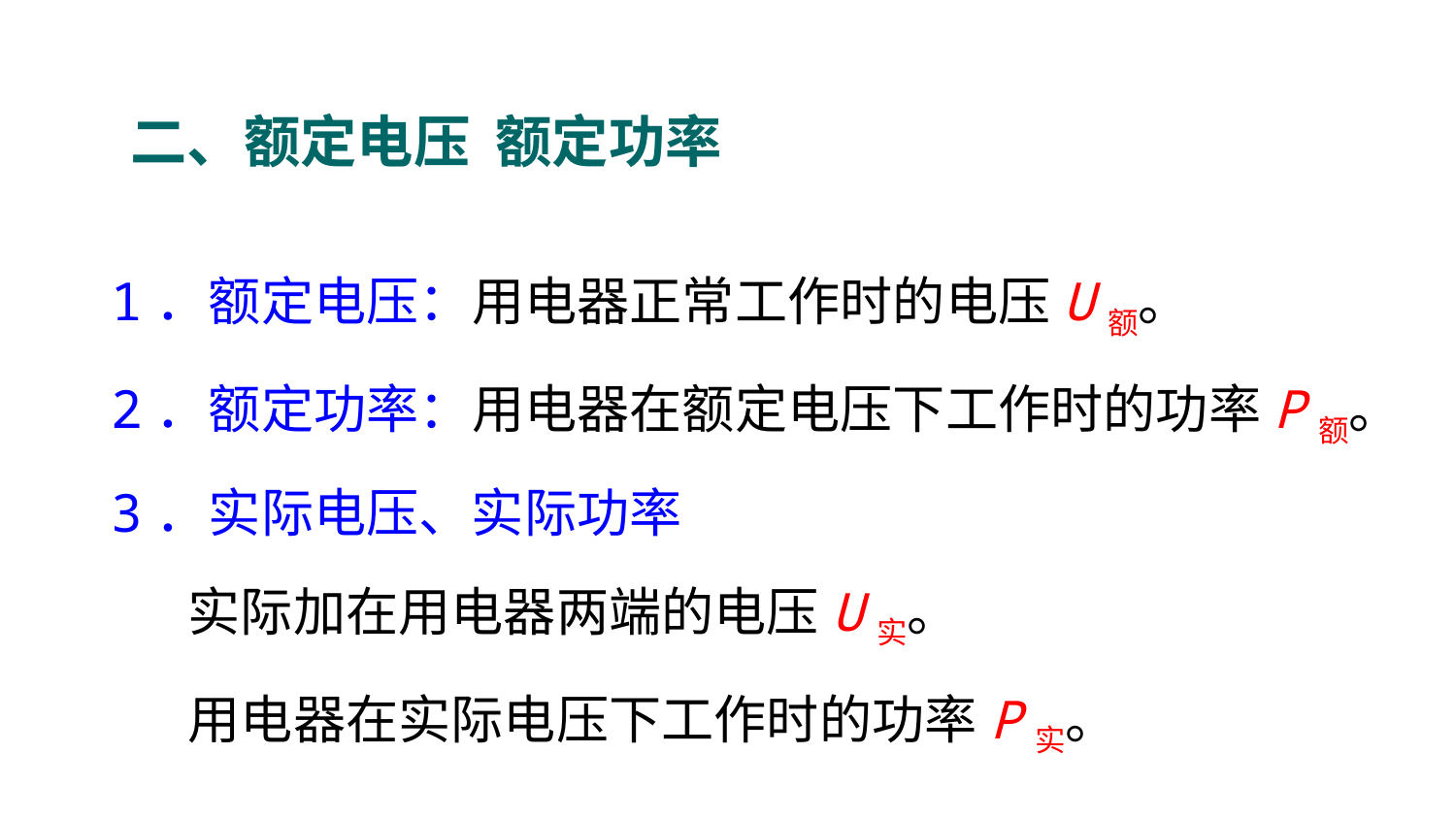

二、额定电压  额定功率
1．额定电压：用电器正常工作时的电压U额。
2．额定功率：用电器在额定电压下工作时的功率P额。
3．实际电压、实际功率
　  实际加在用电器两端的电压U实。
　  用电器在实际电压下工作时的功率P实。